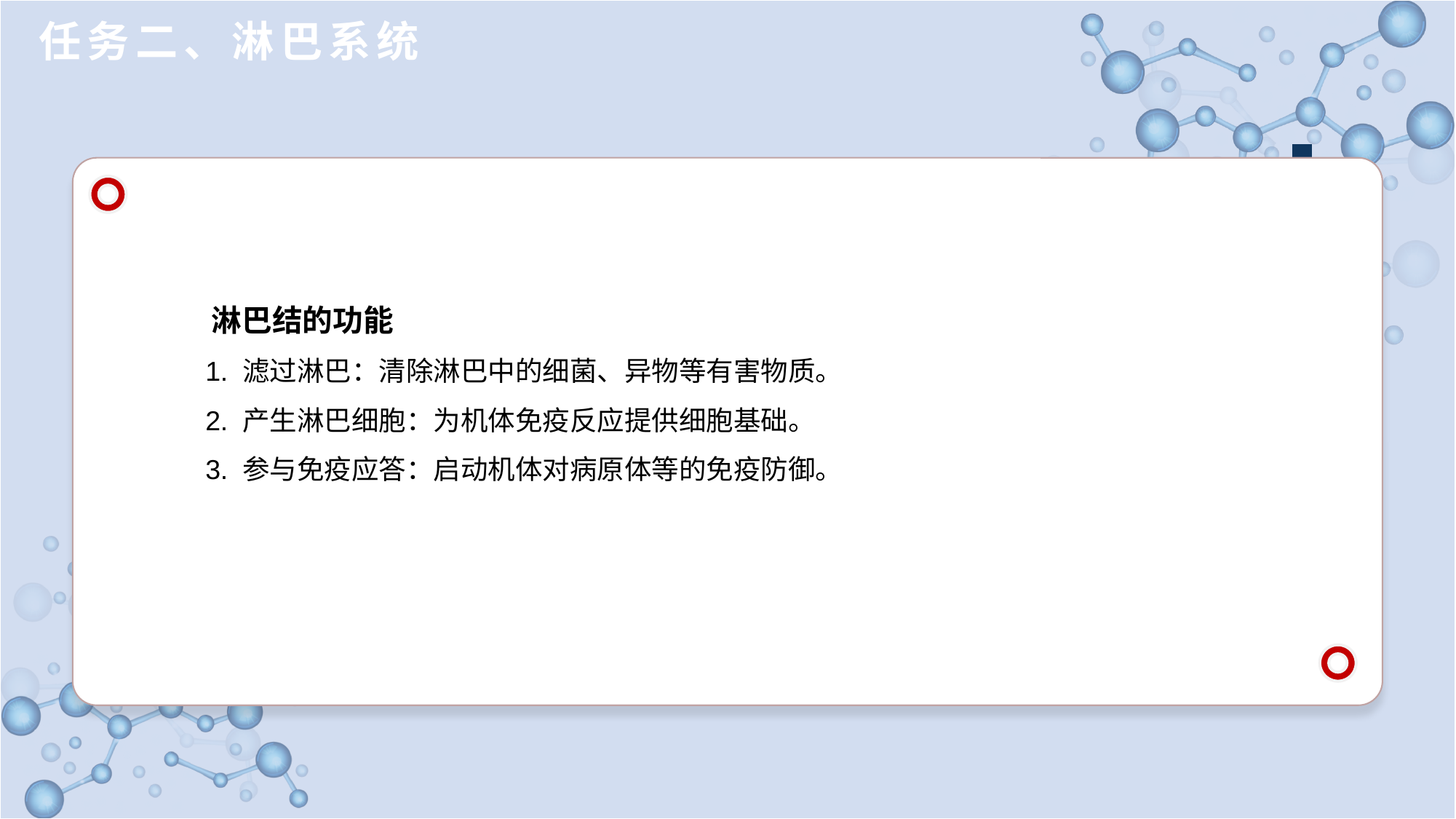

任务二、淋巴系统

淋巴结的功能
1. 滤过淋巴：清除淋巴中的细菌、异物等有害物质。
2. 产生淋巴细胞：为机体免疫反应提供细胞基础。
3. 参与免疫应答：启动机体对病原体等的免疫防御。